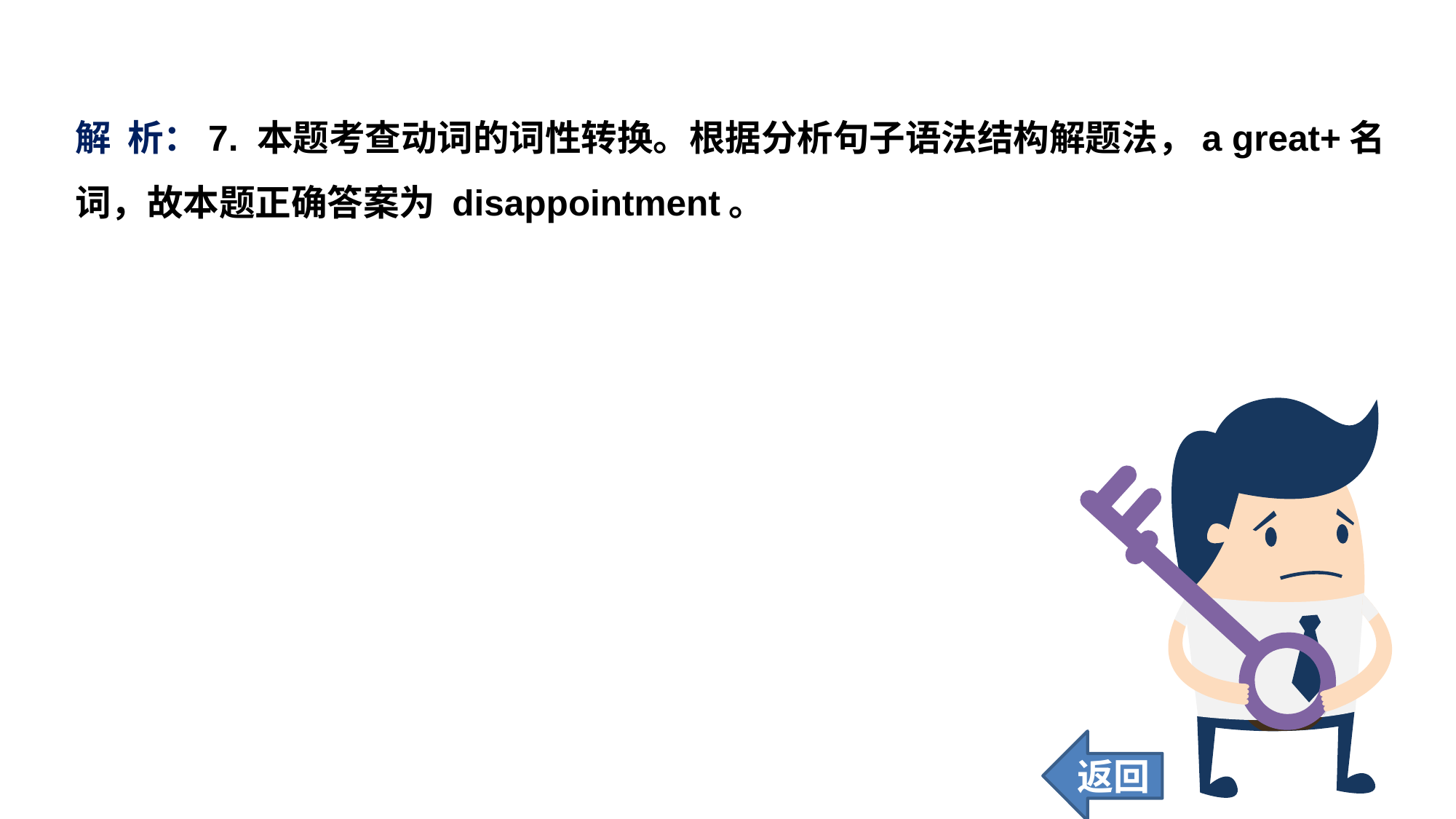

解  析：7. 本题考查动词的词性转换。根据分析句子语法结构解题法，a great+名词，故本题正确答案为 disappointment。

返回
72